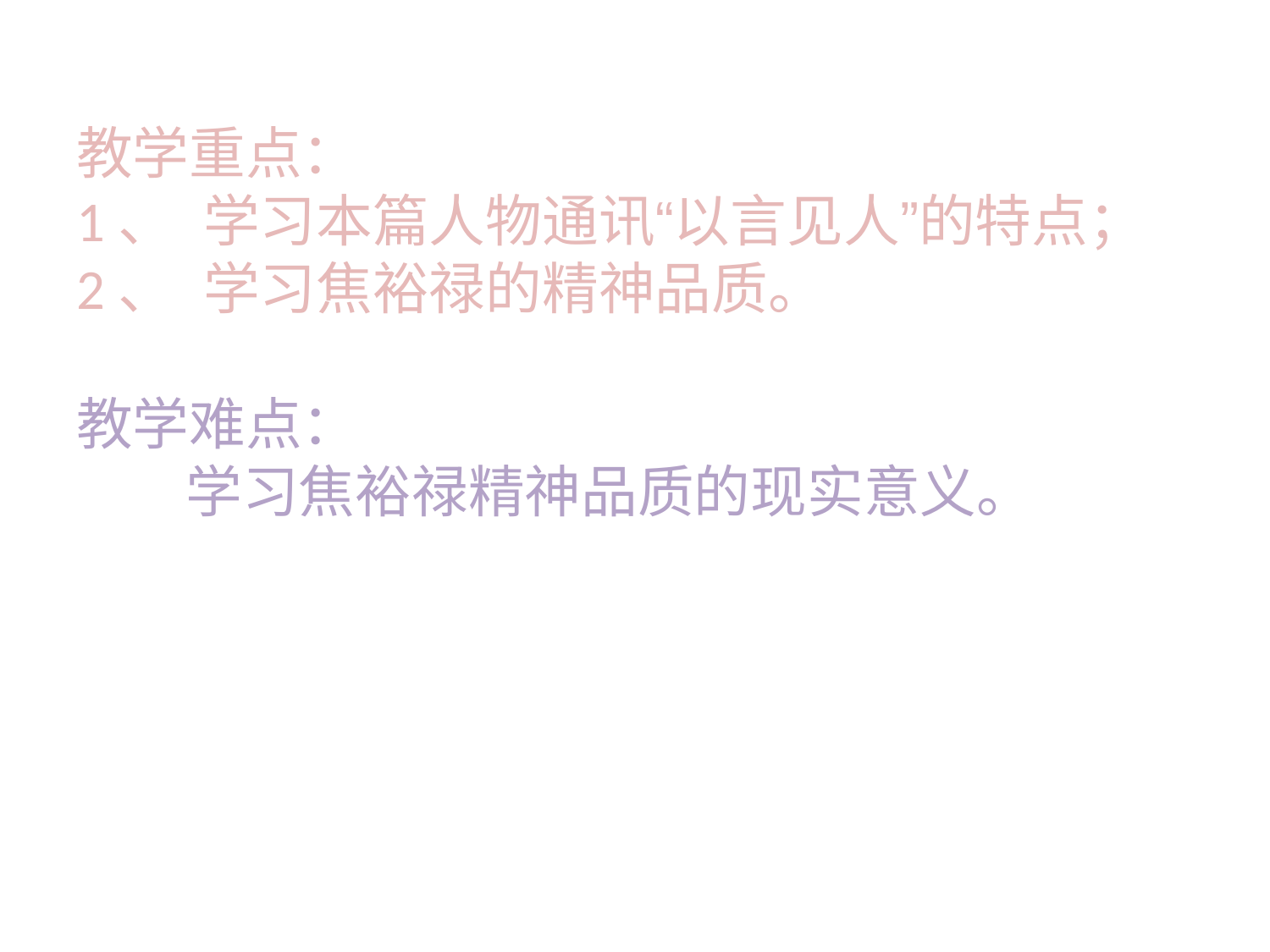

# 教学重点： 1、	学习本篇人物通讯“以言见人”的特点； 2、	学习焦裕禄的精神品质。 教学难点： 学习焦裕禄精神品质的现实意义。